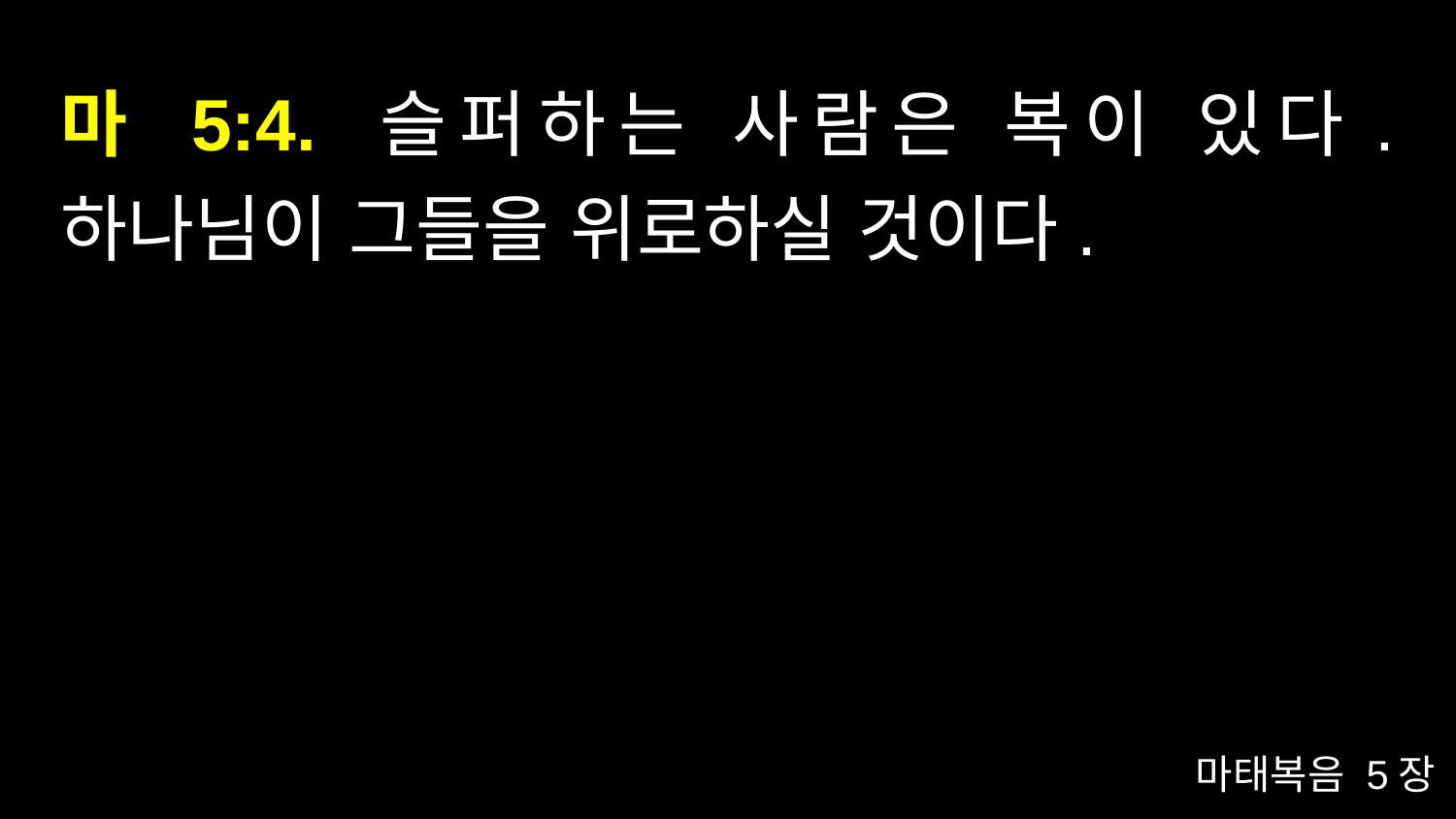

# 마 5:4. 슬퍼하는 사람은 복이 있다. 하나님이 그들을 위로하실 것이다.
마태복음 5장